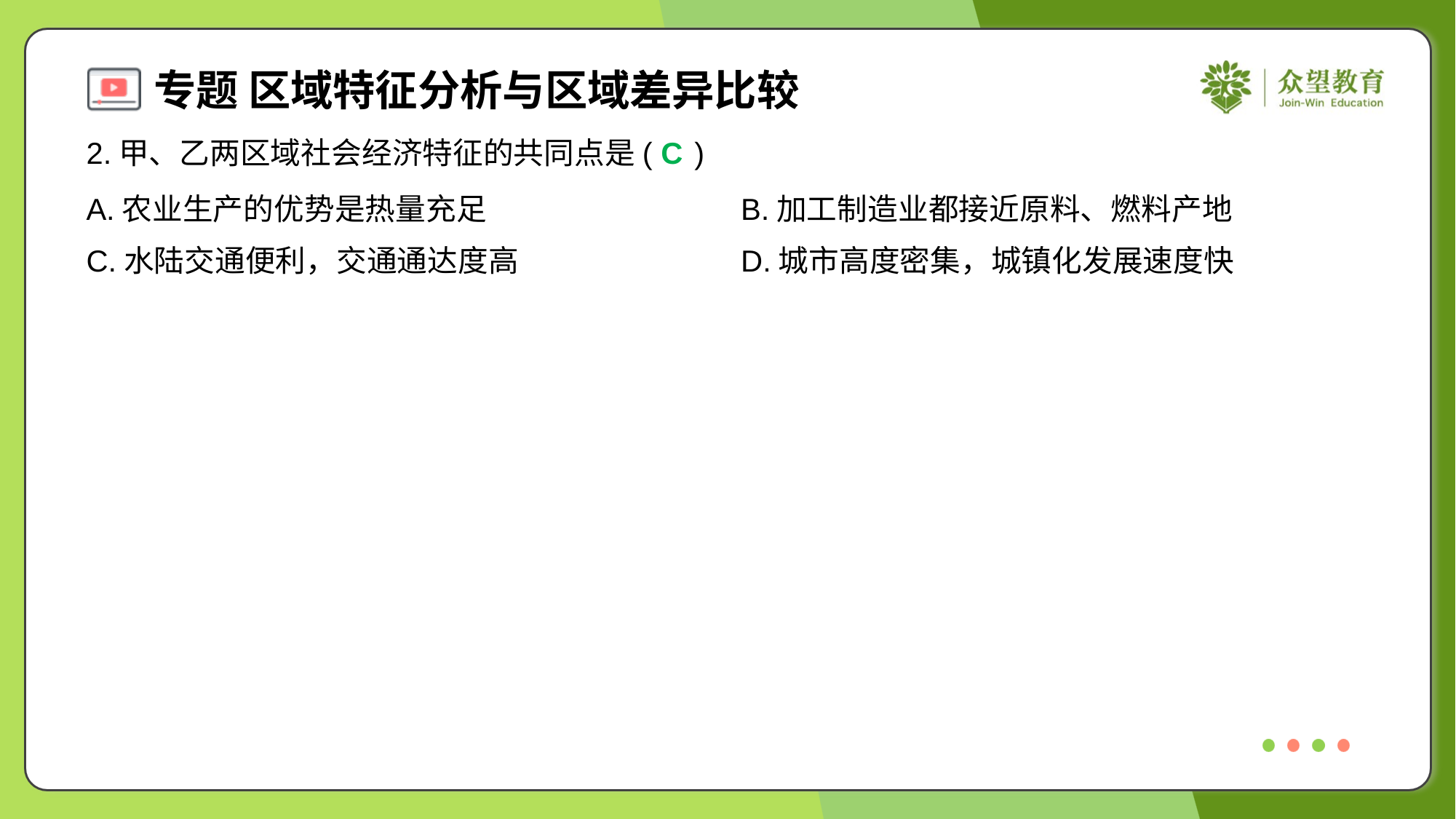

2.甲、乙两区域社会经济特征的共同点是(     )
C
A.农业生产的优势是热量充足	B.加工制造业都接近原料、燃料产地
C.水陆交通便利，交通通达度高	D.城市高度密集，城镇化发展速度快